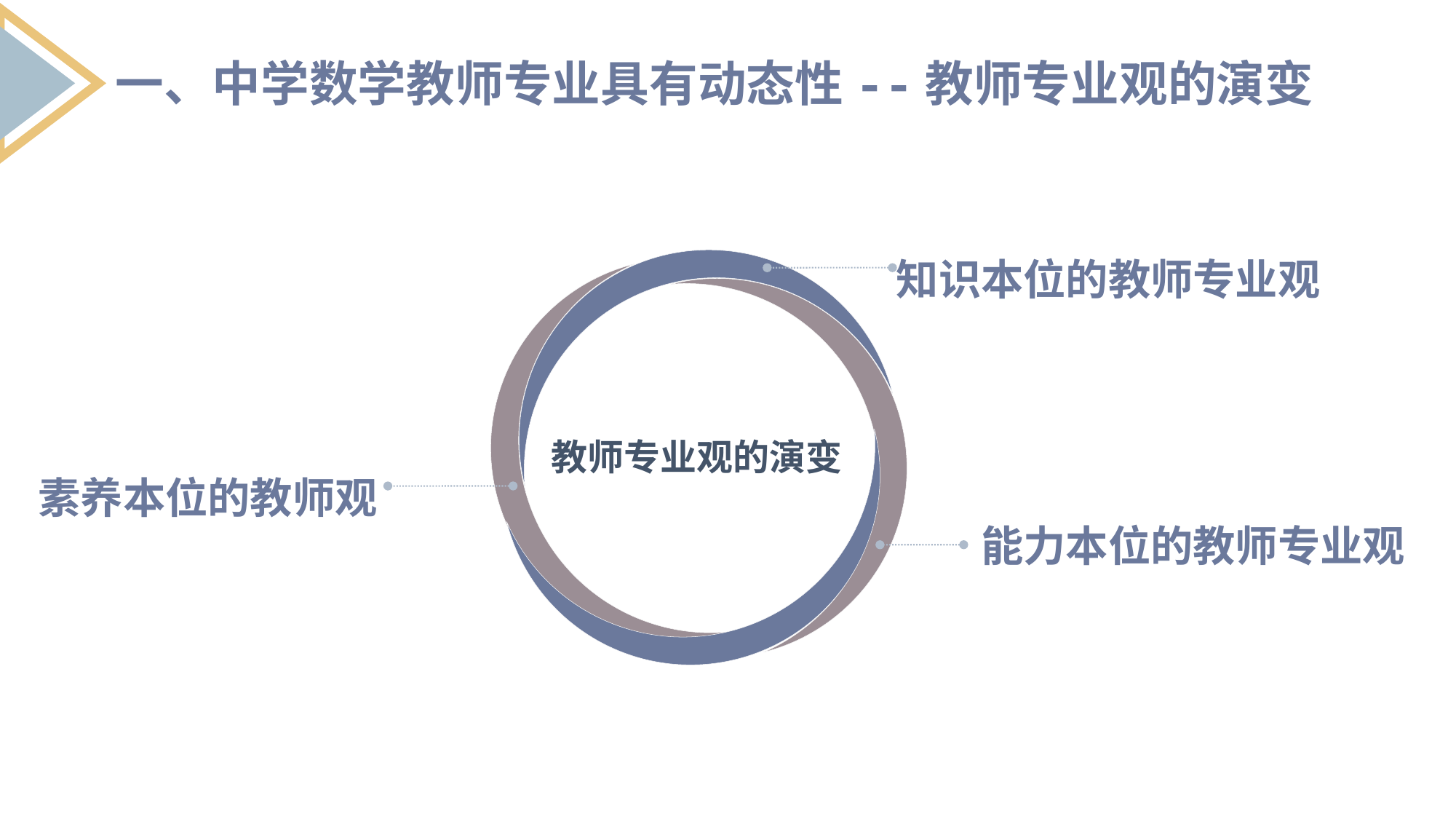

一、中学数学教师专业具有动态性--教师专业观的演变

知识本位的教师专业观

教师专业观的演变
素养本位的教师观

能力本位的教师专业观